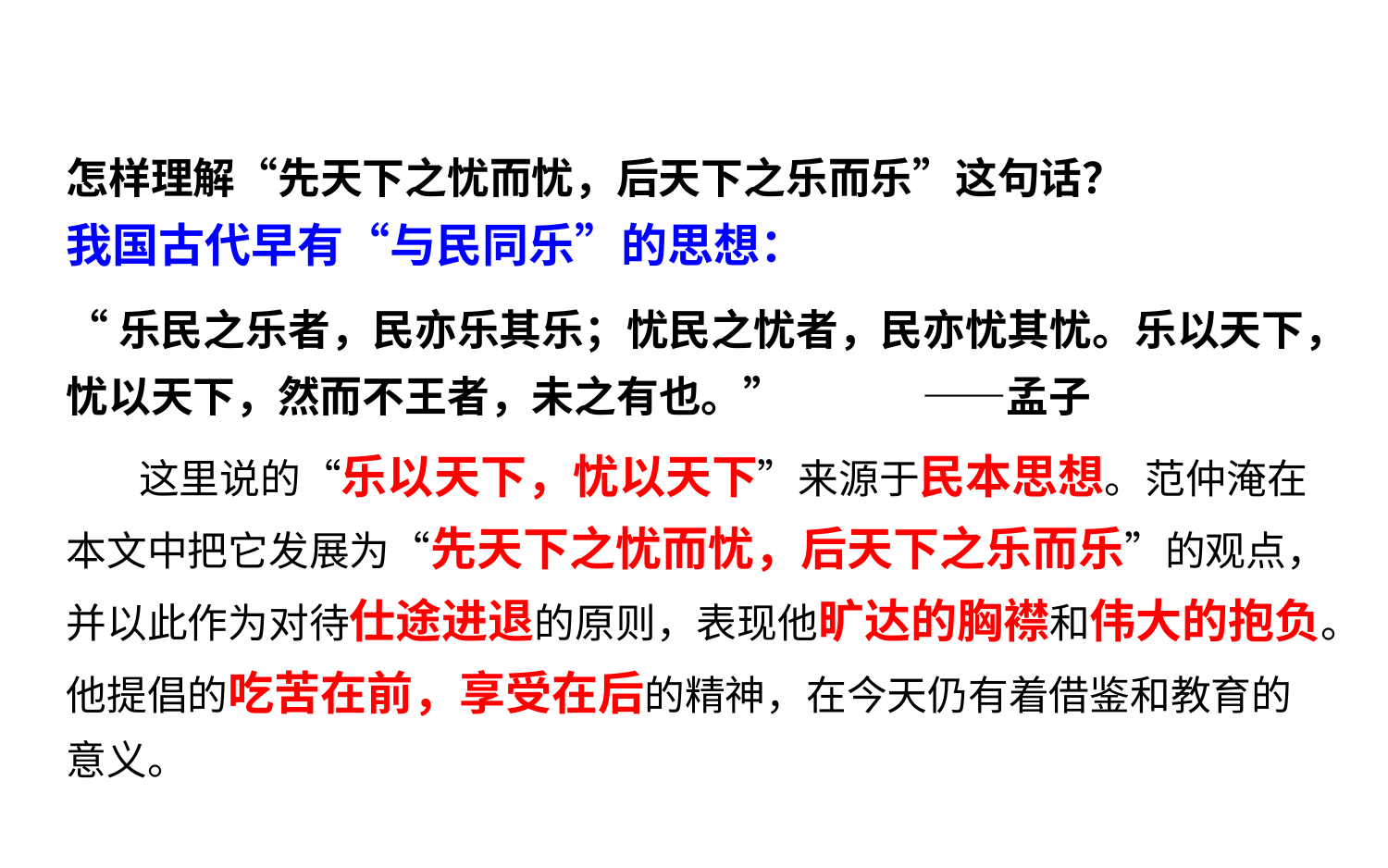

怎样理解“先天下之忧而忧，后天下之乐而乐”这句话？
我国古代早有“与民同乐”的思想：
“乐民之乐者，民亦乐其乐；忧民之忧者，民亦忧其忧。乐以天下，忧以天下，然而不王者，未之有也。”              ——孟子
       这里说的“乐以天下，忧以天下”来源于民本思想。范仲淹在本文中把它发展为“先天下之忧而忧，后天下之乐而乐”的观点，并以此作为对待仕途进退的原则，表现他旷达的胸襟和伟大的抱负。他提倡的吃苦在前，享受在后的精神，在今天仍有着借鉴和教育的意义。